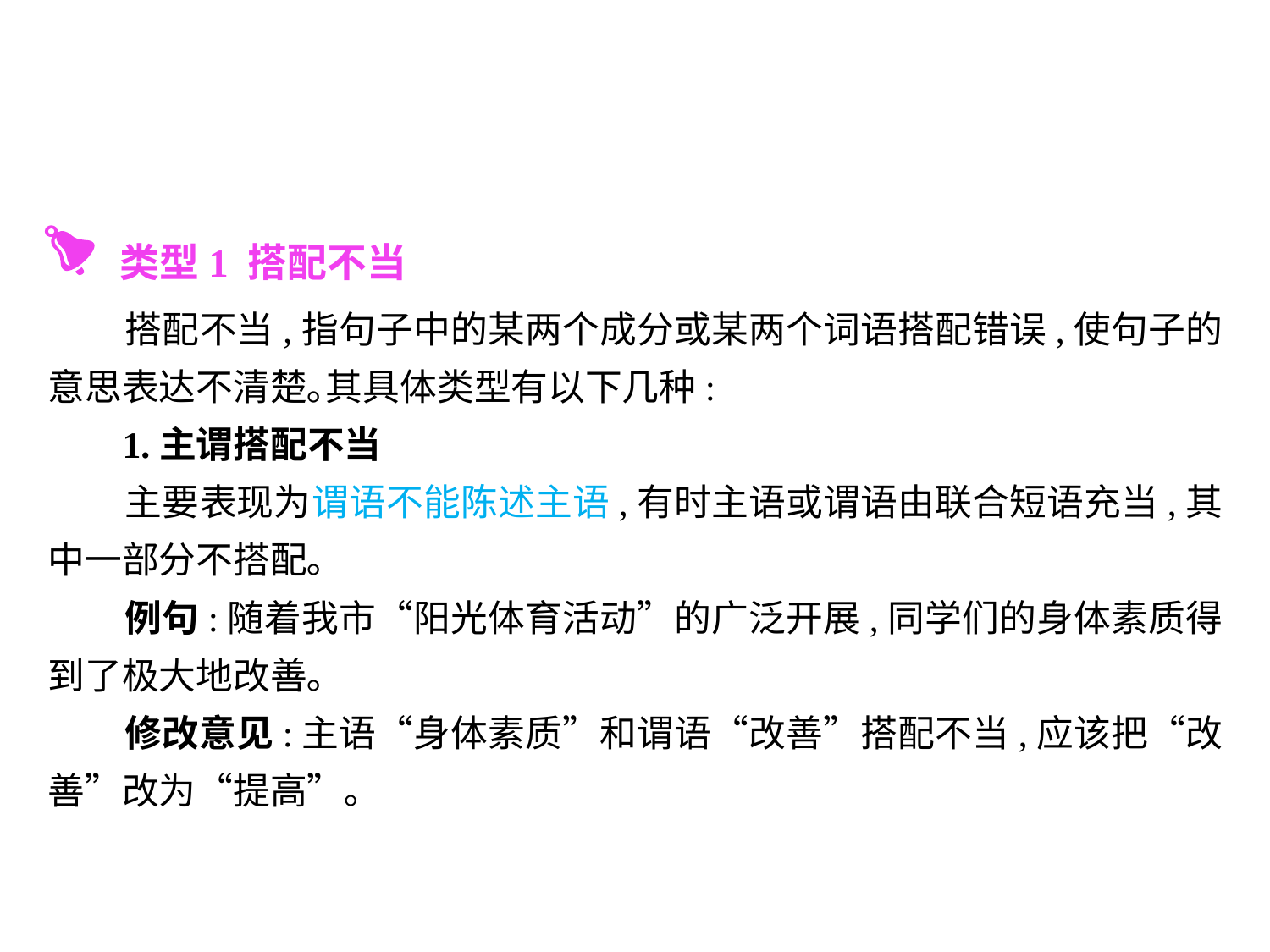

类型1 搭配不当

        搭配不当,指句子中的某两个成分或某两个词语搭配错误,使句子的意思表达不清楚｡其具体类型有以下几种:
        1.主谓搭配不当
        主要表现为谓语不能陈述主语,有时主语或谓语由联合短语充当,其中一部分不搭配｡
        例句:随着我市“阳光体育活动”的广泛开展,同学们的身体素质得到了极大地改善｡
        修改意见:主语“身体素质”和谓语“改善”搭配不当,应该把“改善”改为“提高”｡